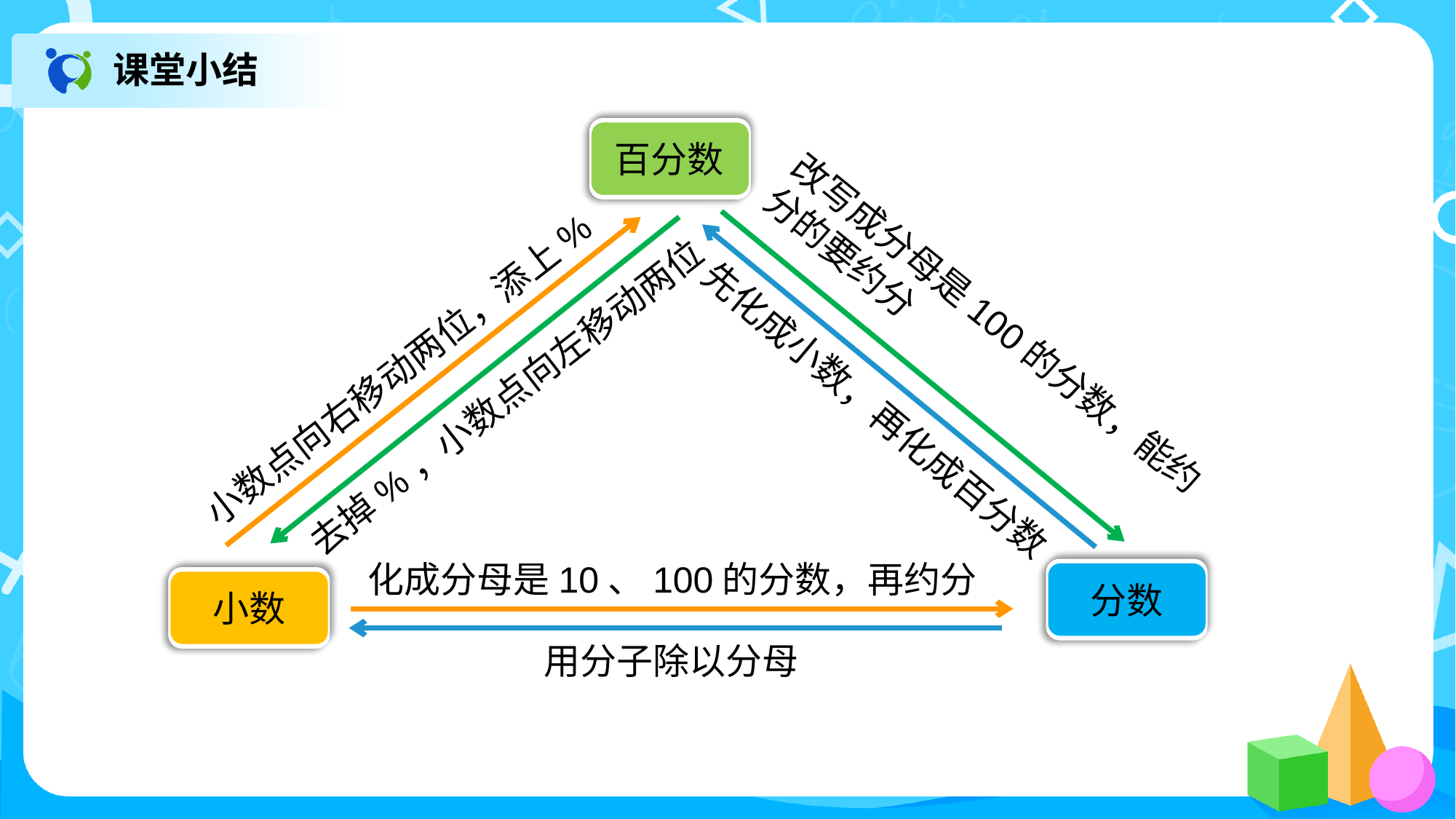

课堂小结

百分数
改写成分母是100的分数，能约
分的要约分
小数点向右移动两位，添上%
去掉%，小数点向左移动两位
先化成小数，再化成百分数
化成分母是10、100的分数，再约分

分数

小数
用分子除以分母